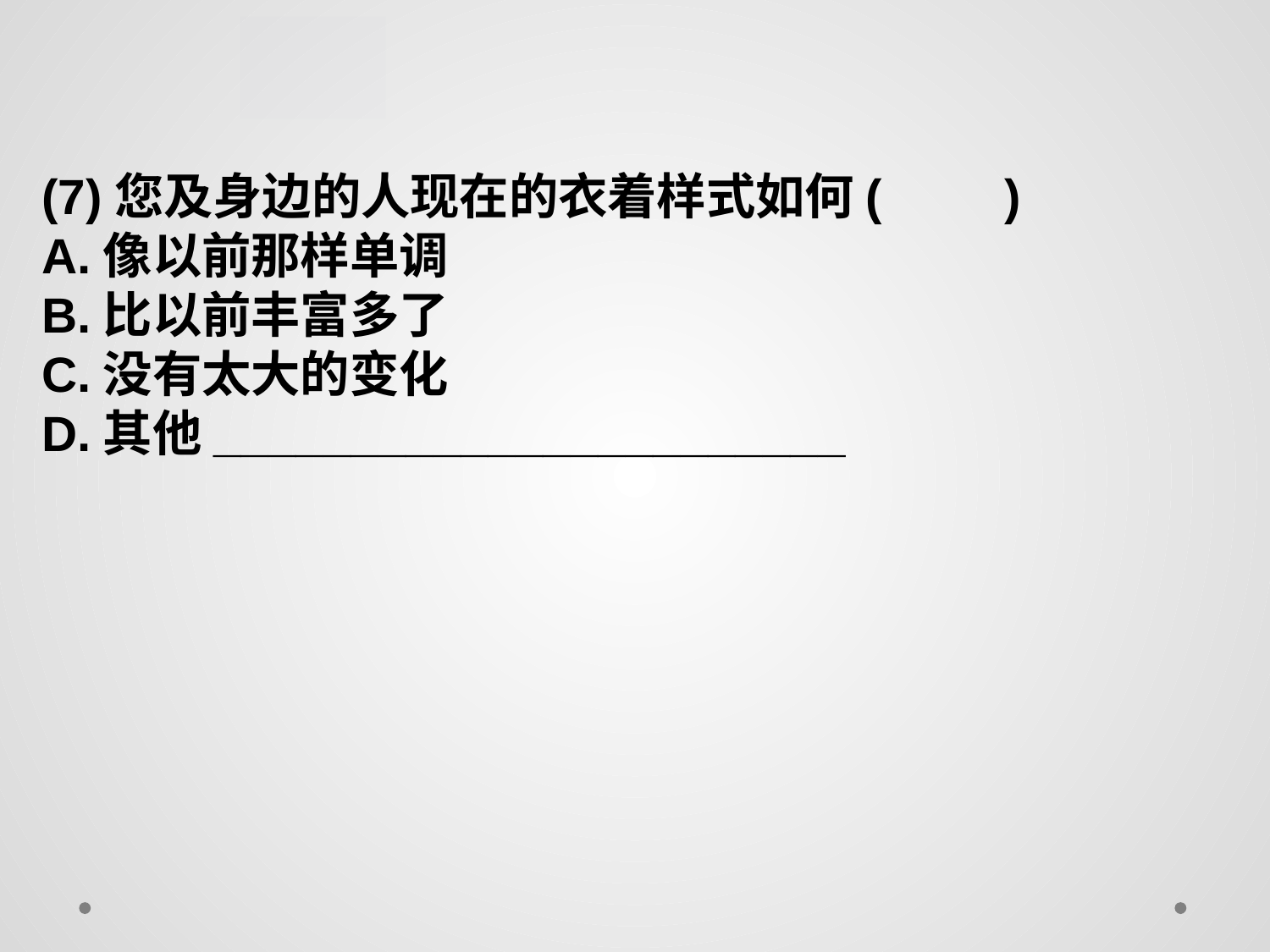

(7)您及身边的人现在的衣着样式如何(　　)
A.像以前那样单调
B.比以前丰富多了
C.没有太大的变化
D.其他_______________________